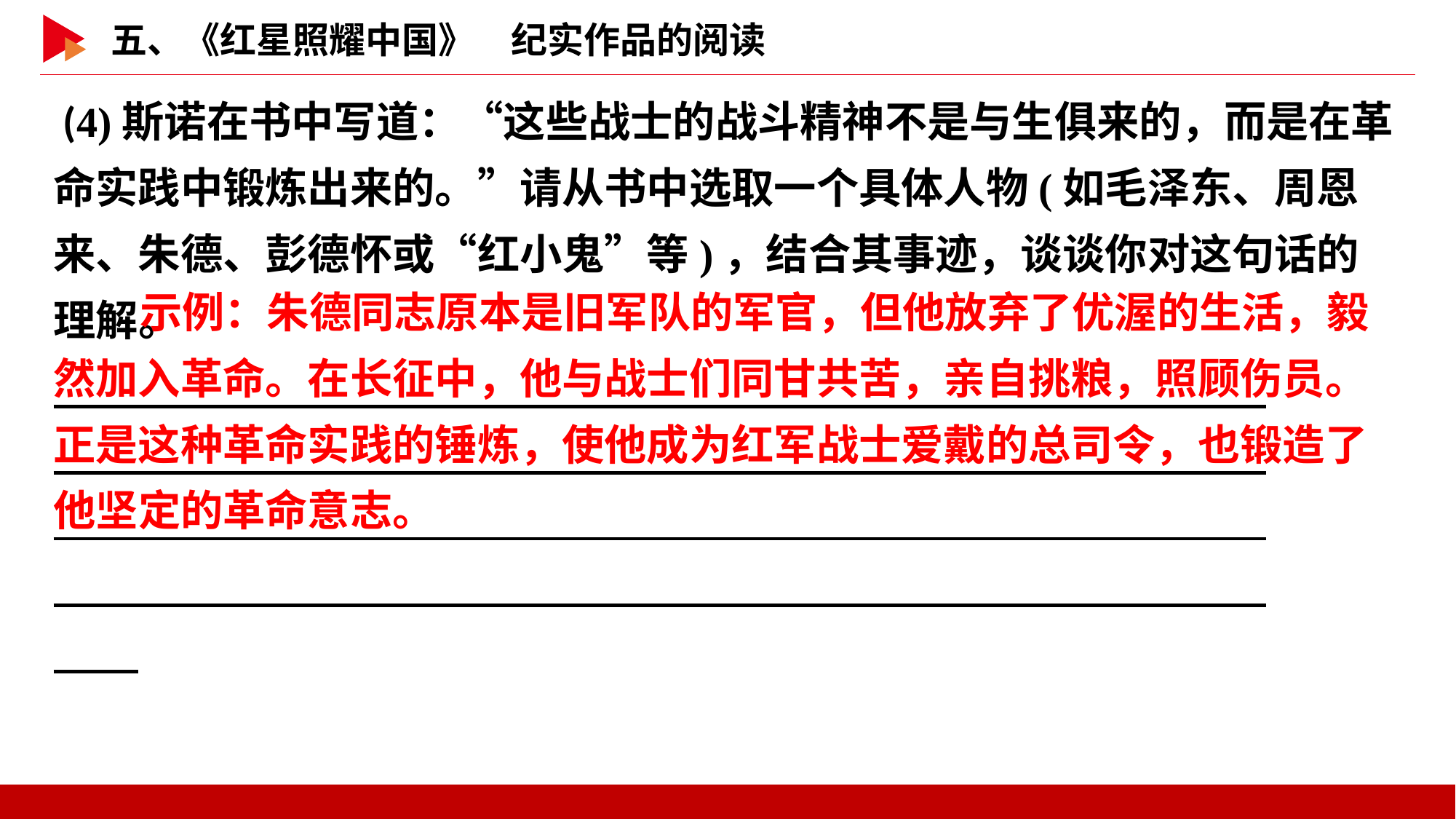

(4)斯诺在书中写道：“这些战士的战斗精神不是与生俱来的，而是在革命实践中锻炼出来的。”请从书中选取一个具体人物(如毛泽东、周恩来、朱德、彭德怀或“红小鬼”等)，结合其事迹，谈谈你对这句话的理解。

示例：朱德同志原本是旧军队的军官，但他放弃了优渥的生活，毅然加入革命。在长征中，他与战士们同甘共苦，亲自挑粮，照顾伤员。正是这种革命实践的锤炼，使他成为红军战士爱戴的总司令，也锻造了他坚定的革命意志。